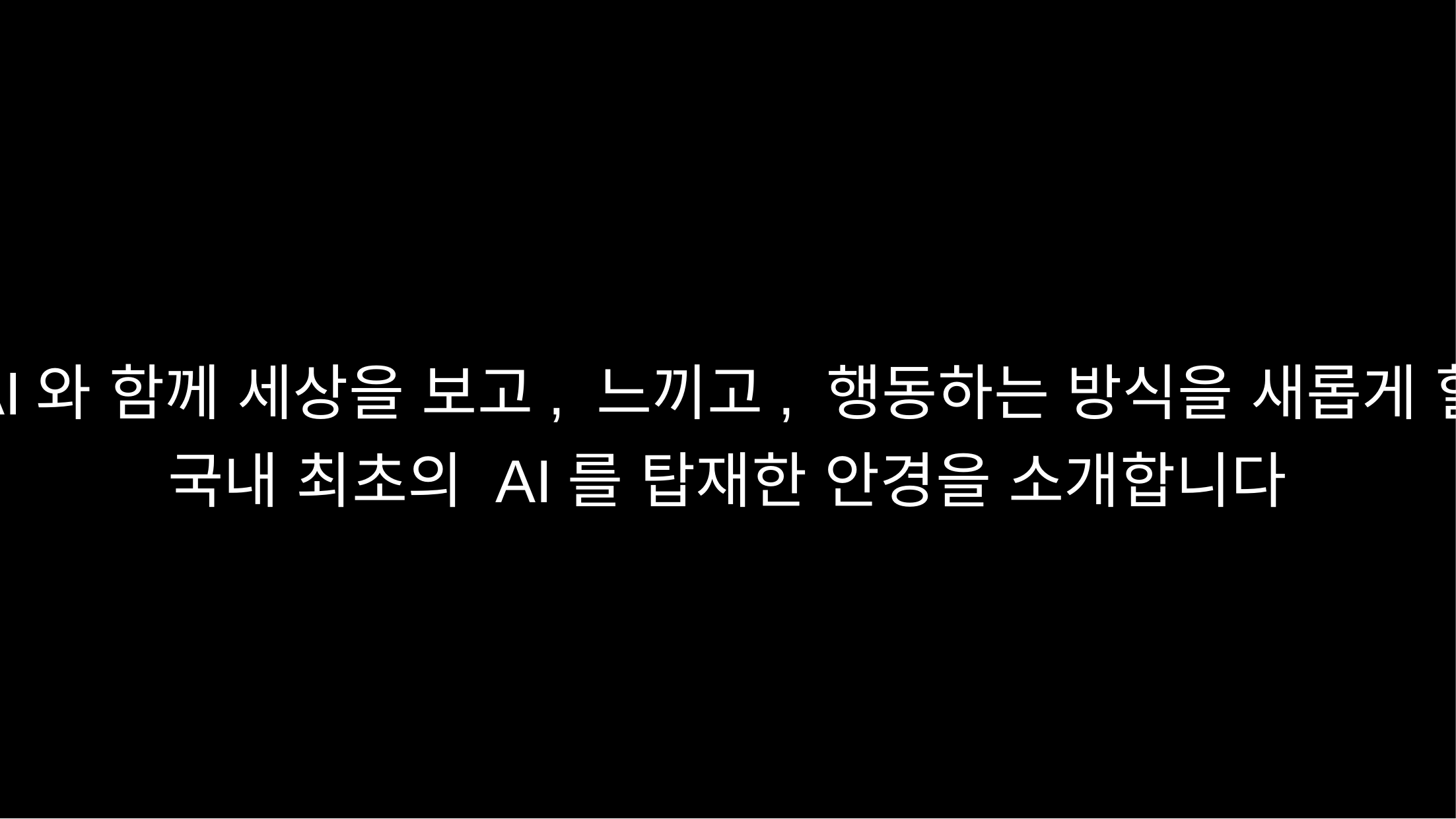

AI와 함께 세상을 보고, 느끼고, 행동하는 방식을 새롭게 할
국내 최초의 AI를 탑재한 안경을 소개합니다